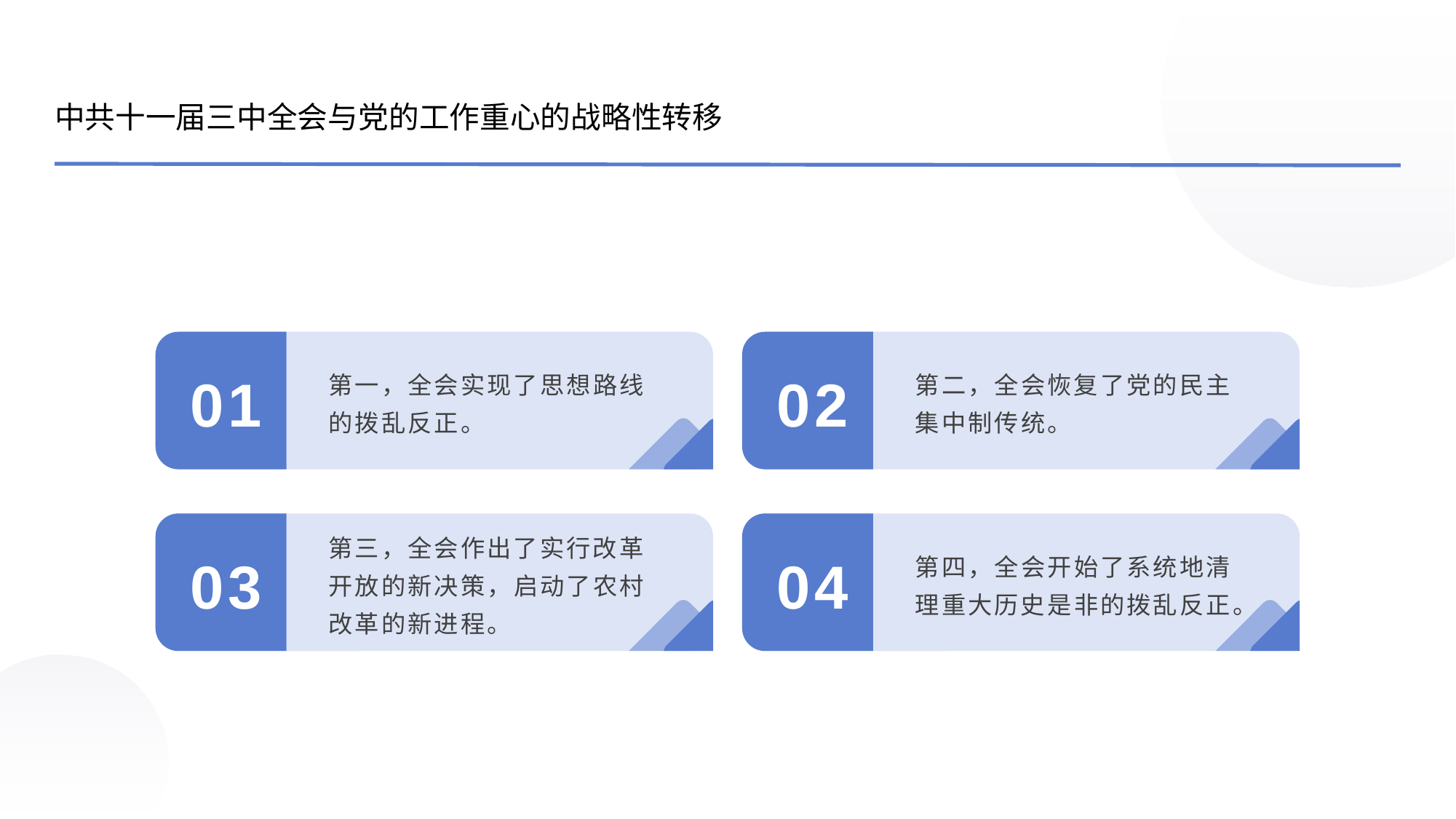

中共十一届三中全会与党的工作重心的战略性转移

第一，全会实现了思想路线的拨乱反正。
第二，全会恢复了党的民主集中制传统。
01
02

第三，全会作出了实行改革开放的新决策，启动了农村改革的新进程。
第四，全会开始了系统地清理重大历史是非的拨乱反正。
03
04